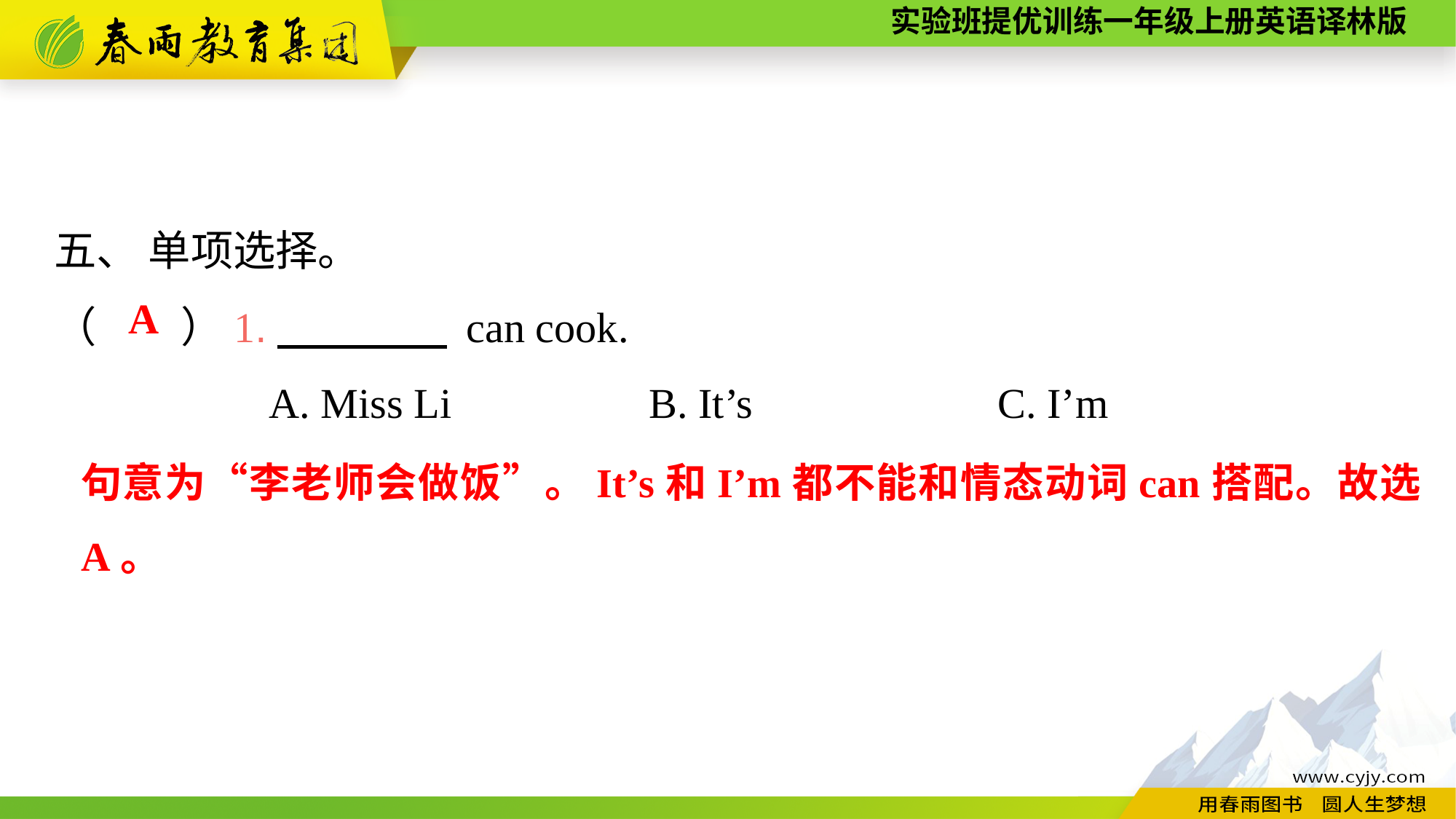

五、 单项选择。
（　　）1.　　　　 can cook.
A. Miss Li	               B. It’s	                 C. I’m
A
句意为“李老师会做饭”。It’s和I’m都不能和情态动词can搭配。故选A。